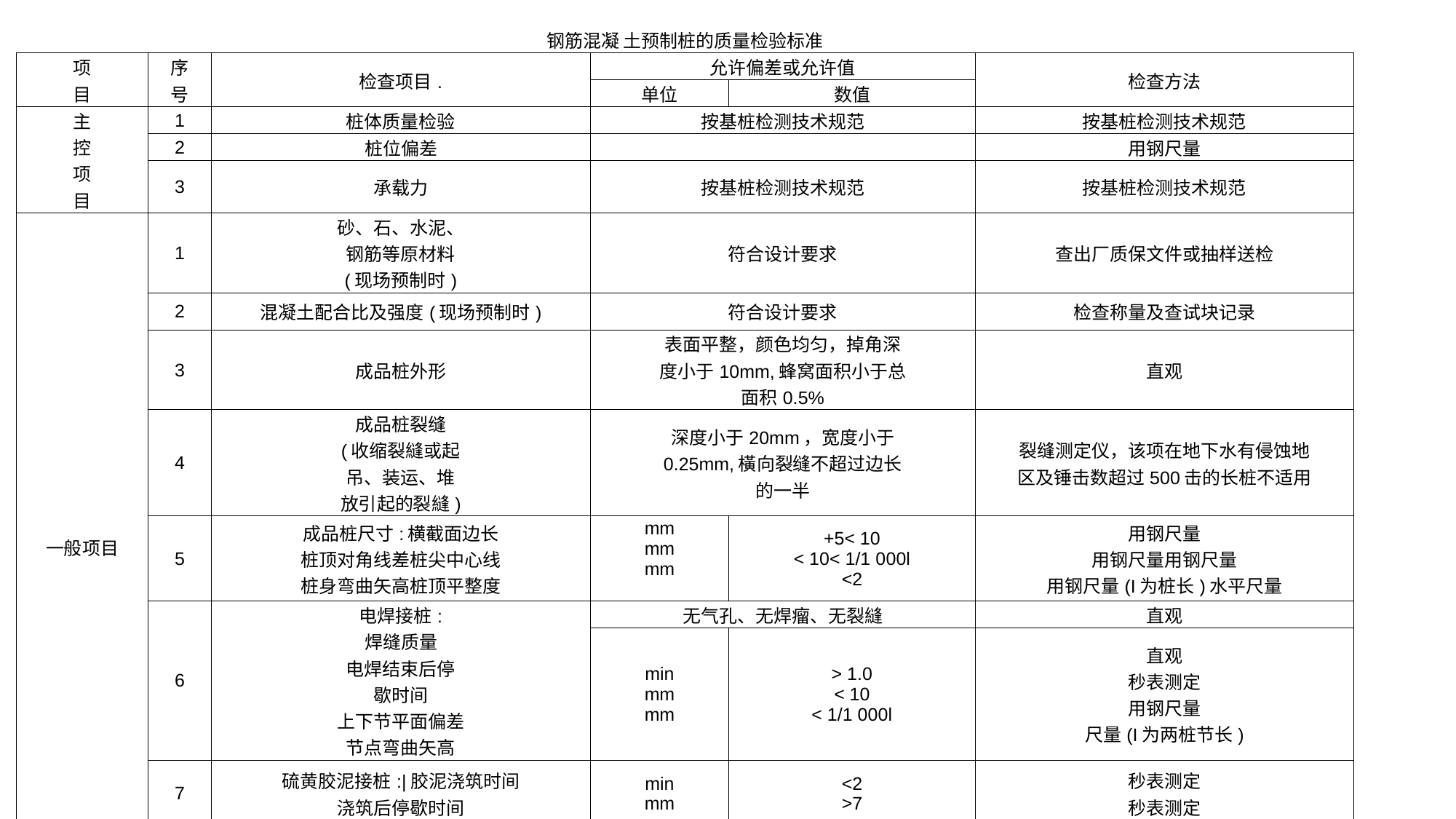

| 钢筋混凝 土预制桩的质量检验标准 |  |  |  |  |  |
| --- | --- | --- | --- | --- | --- |
| 项 目 | 序 号 | 检查项目. | 允许偏差或允许值 |  | 检查方法 |
|  |  |  | 单位 | 数值 |  |
| 主 控 项 目 | 1 | 桩体质量检验 | 按基桩检测技术规范 |  | 按基桩检测技术规范 |
|  | 2 | 桩位偏差 |  |  | 用钢尺量 |
|  | 3 | 承载力 | 按基桩检测技术规范 |  | 按基桩检测技术规范 |
| 一般项目 | 1 | 砂、石、水泥、 钢筋等原材料 (现场预制时) | 符合设计要求 |  | 查出厂质保文件或抽样送检 |
|  | 2 | 混凝土配合比及强度(现场预制时) | 符合设计要求 |  | 检查称量及查试块记录 |
|  | 3 | 成品桩外形 | 表面平整，颜色均匀，掉角深 度小于10mm,蜂窝面积小于总 面积0.5% |  | 直观 |
|  | 4 | 成品桩裂缝 (收缩裂縫或起 吊、装运、堆 放引起的裂縫) | 深度小于20mm，宽度小于 0.25mm,橫向裂缝不超过边长 的一半 |  | 裂缝测定仪，该项在地下水有侵蚀地 区及锤击数超过500击的长桩不适用 |
|  | 5 | 成品桩尺寸:横截面边长 桩顶对角线差桩尖中心线 桩身弯曲矢高桩顶平整度 | mm mm mm | +5< 10 < 10< 1/1 000l <2 | 用钢尺量 用钢尺量用钢尺量 用钢尺量(I为桩长)水平尺量 |
|  | 6 | 电焊接桩: 焊缝质量 电焊结束后停 歇时间 上下节平面偏差 节点弯曲矢高 | 无气孔、无焊瘤、无裂縫 |  | 直观 |
|  |  |  | min mm mm | > 1.0 < 10 < 1/1 000l | 直观 秒表测定 用钢尺量 尺量(I为两桩节长) |
|  | 7 | 硫黄胶泥接桩:|胶泥浇筑时间 浇筑后停歇时间 | min mm | <2 >7 | 秒表测定 秒表测定 |
|  | 8 | 桩顶标高 | mm | +50 | 水准仪 |
|  | 9 | 停锤标准 | 设计要求 |  | 现场实测或查沉桩记录 |
| 桩顶标高允许偏差为-50 ~ 100mm;斜桩倾斜度的偏差不得 大于倾角正切值的15%。 |  |  |  |  |  |